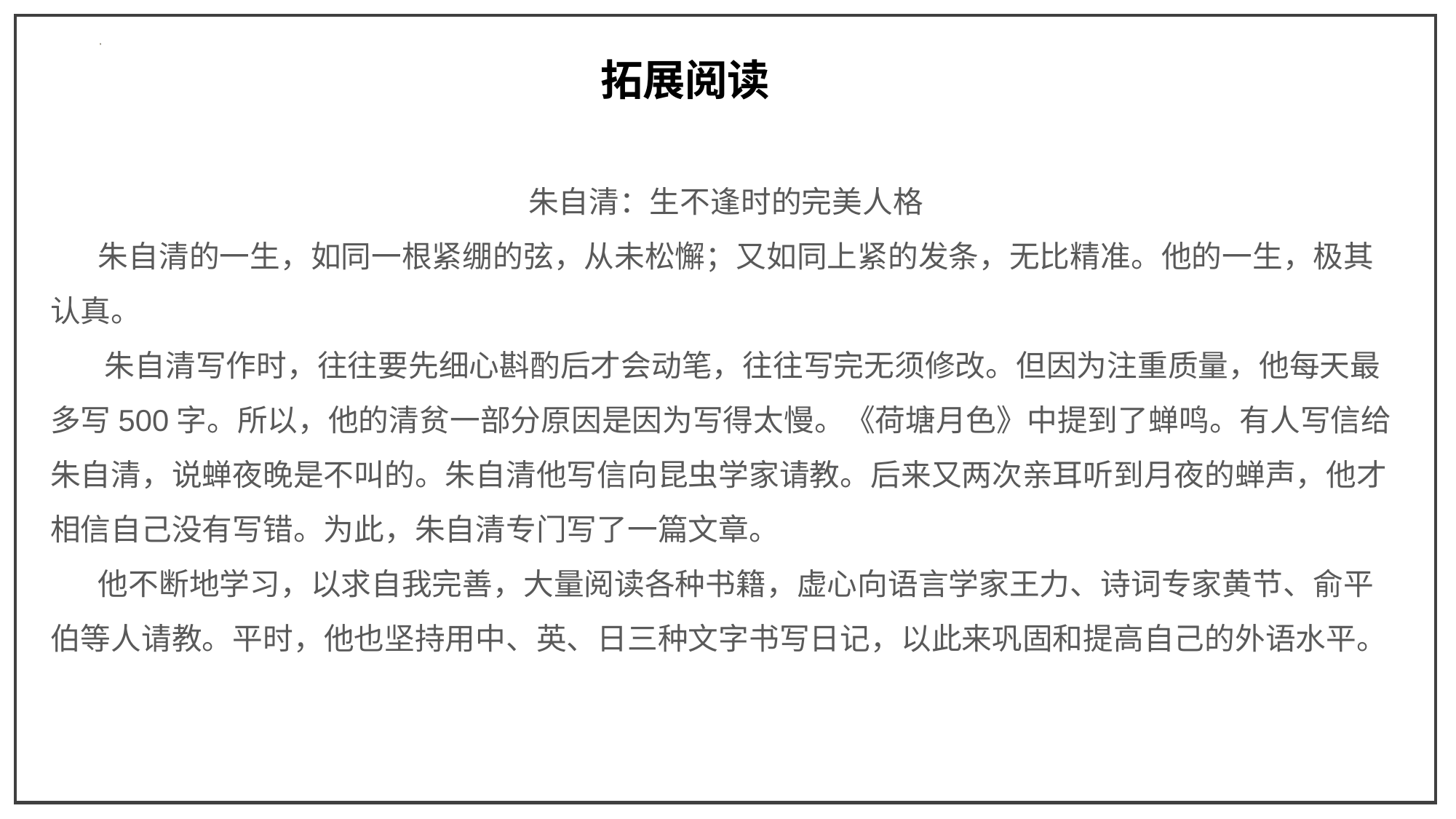

拓展阅读
朱自清：生不逢时的完美人格
      朱自清的一生，如同一根紧绷的弦，从未松懈；又如同上紧的发条，无比精准。他的一生，极其认真。
       朱自清写作时，往往要先细心斟酌后才会动笔，往往写完无须修改。但因为注重质量，他每天最多写500字。所以，他的清贫一部分原因是因为写得太慢。《荷塘月色》中提到了蝉鸣。有人写信给朱自清，说蝉夜晚是不叫的。朱自清他写信向昆虫学家请教。后来又两次亲耳听到月夜的蝉声，他才相信自己没有写错。为此，朱自清专门写了一篇文章。
      他不断地学习，以求自我完善，大量阅读各种书籍，虚心向语言学家王力、诗词专家黄节、俞平伯等人请教。平时，他也坚持用中、英、日三种文字书写日记，以此来巩固和提高自己的外语水平。